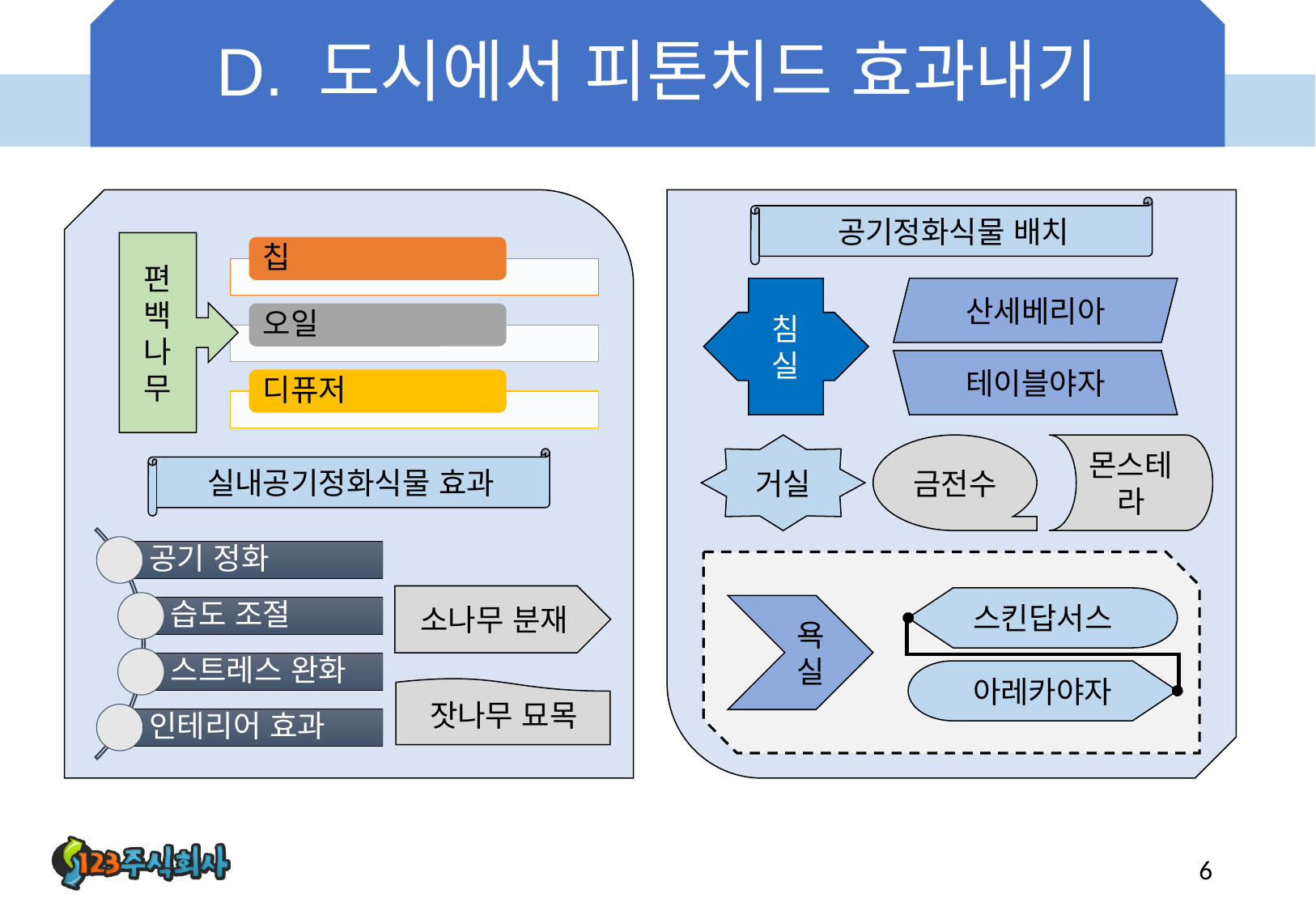

# D. 도시에서 피톤치드 효과내기

공기정화식물 배치
편백나무
칩
오일
디퓨저
산세베리아
침실
테이블야자
거실
금전수
몬스테라
실내공기정화식물 효과
공기 정화
습도 조절
스트레스 완화
인테리어 효과

소나무 분재
스킨답서스
욕실
아레카야자

잣나무 묘목
6